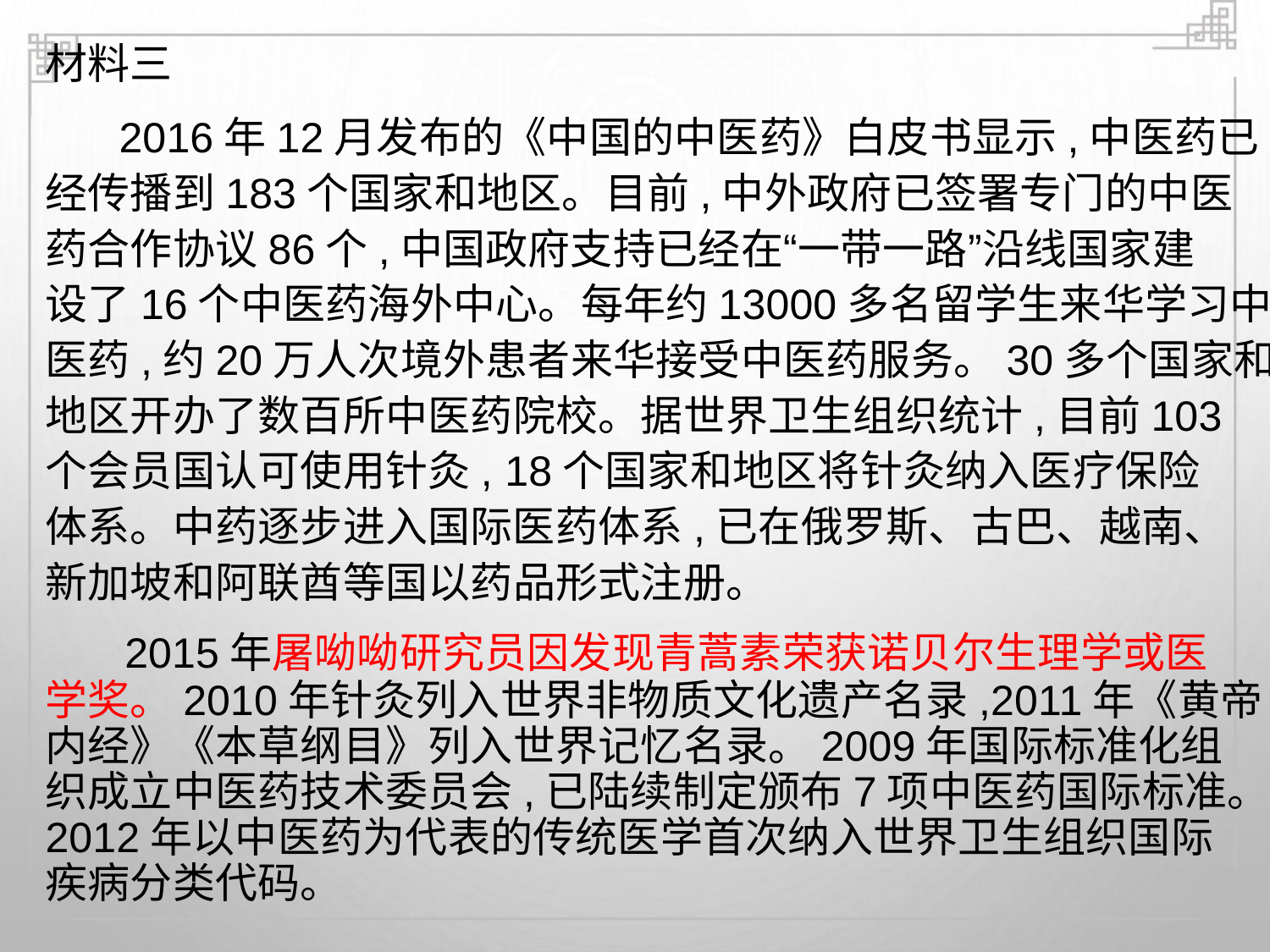

材料三
2016年12月发布的《中国的中医药》白皮书显示,中医药已
经传播到183个国家和地区。目前,中外政府已签署专门的中医
药合作协议86个,中国政府支持已经在“一带一路”沿线国家建
设了16个中医药海外中心。每年约13000多名留学生来华学习中
医药,约20万人次境外患者来华接受中医药服务。30多个国家和
地区开办了数百所中医药院校。据世界卫生组织统计,目前103
个会员国认可使用针灸, 18个国家和地区将针灸纳入医疗保险
体系。中药逐步进入国际医药体系,已在俄罗斯、古巴、越南、
新加坡和阿联酋等国以药品形式注册。
2015年屠呦呦研究员因发现青蒿素荣获诺贝尔生理学或医
学奖。2010年针灸列入世界非物质文化遗产名录,2011年《黄帝
内经》《本草纲目》列入世界记忆名录。2009年国际标准化组
织成立中医药技术委员会,已陆续制定颁布7项中医药国际标准。
2012年以中医药为代表的传统医学首次纳入世界卫生组织国际
疾病分类代码。